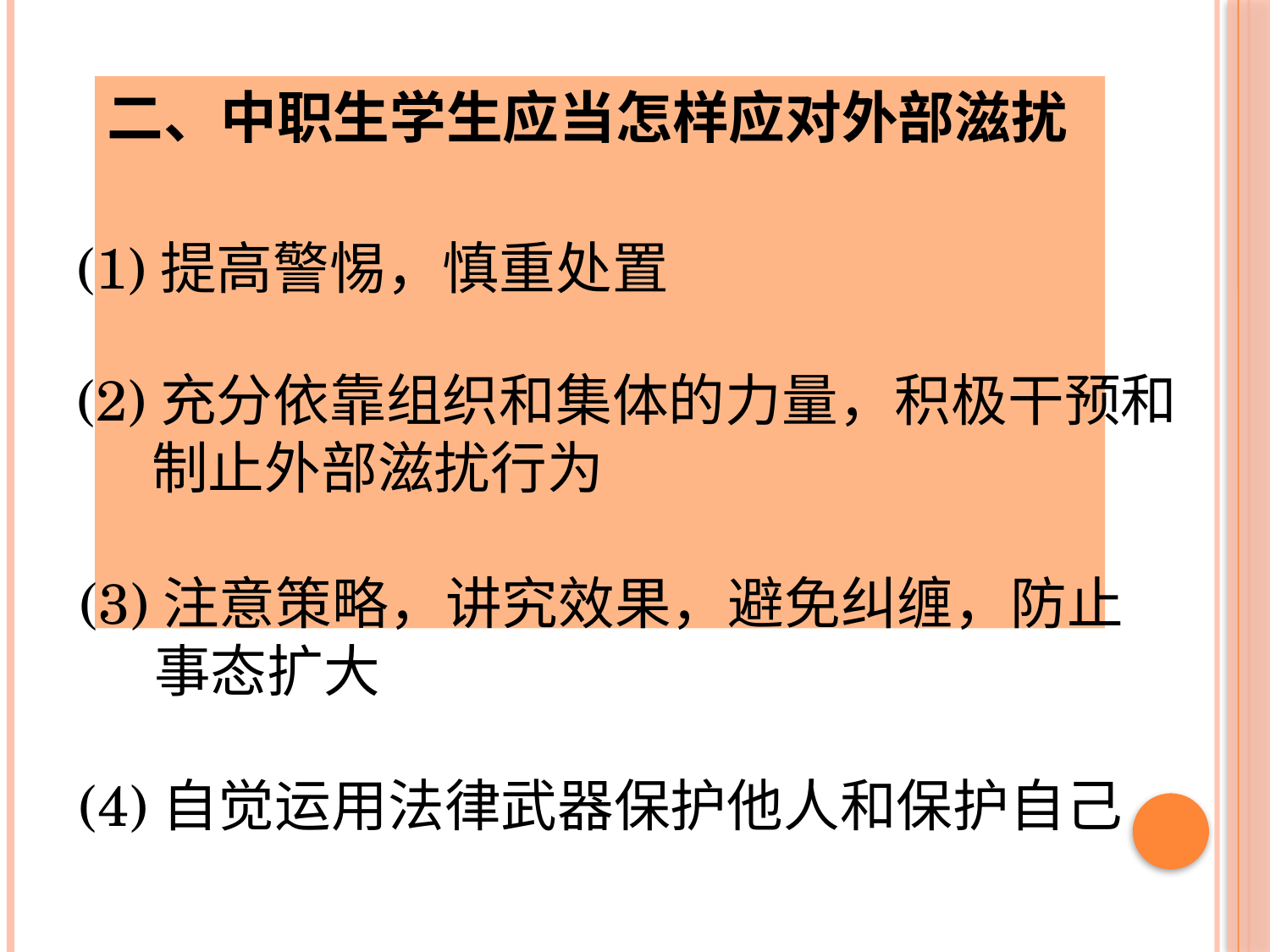

二、中职生学生应当怎样应对外部滋扰
(1)提高警惕，慎重处置
(2)充分依靠组织和集体的力量，积极干预和制止外部滋扰行为
(3)注意策略，讲究效果，避免纠缠，防止事态扩大
(4)自觉运用法律武器保护他人和保护自己